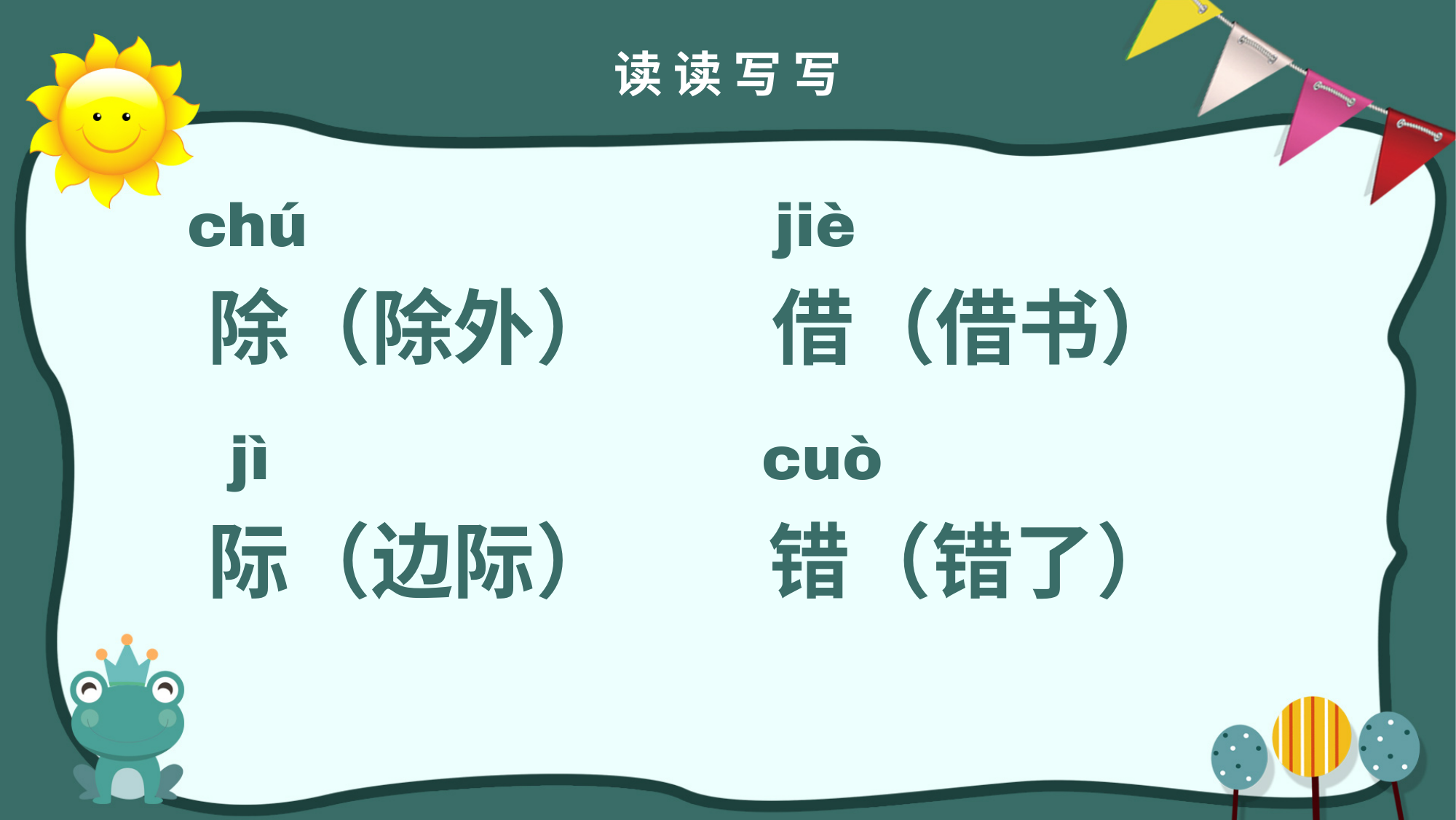

读 读 写 写
chú
jiè
除（除外）
借（借书）
jì
cuò
际（边际）
错（错了）